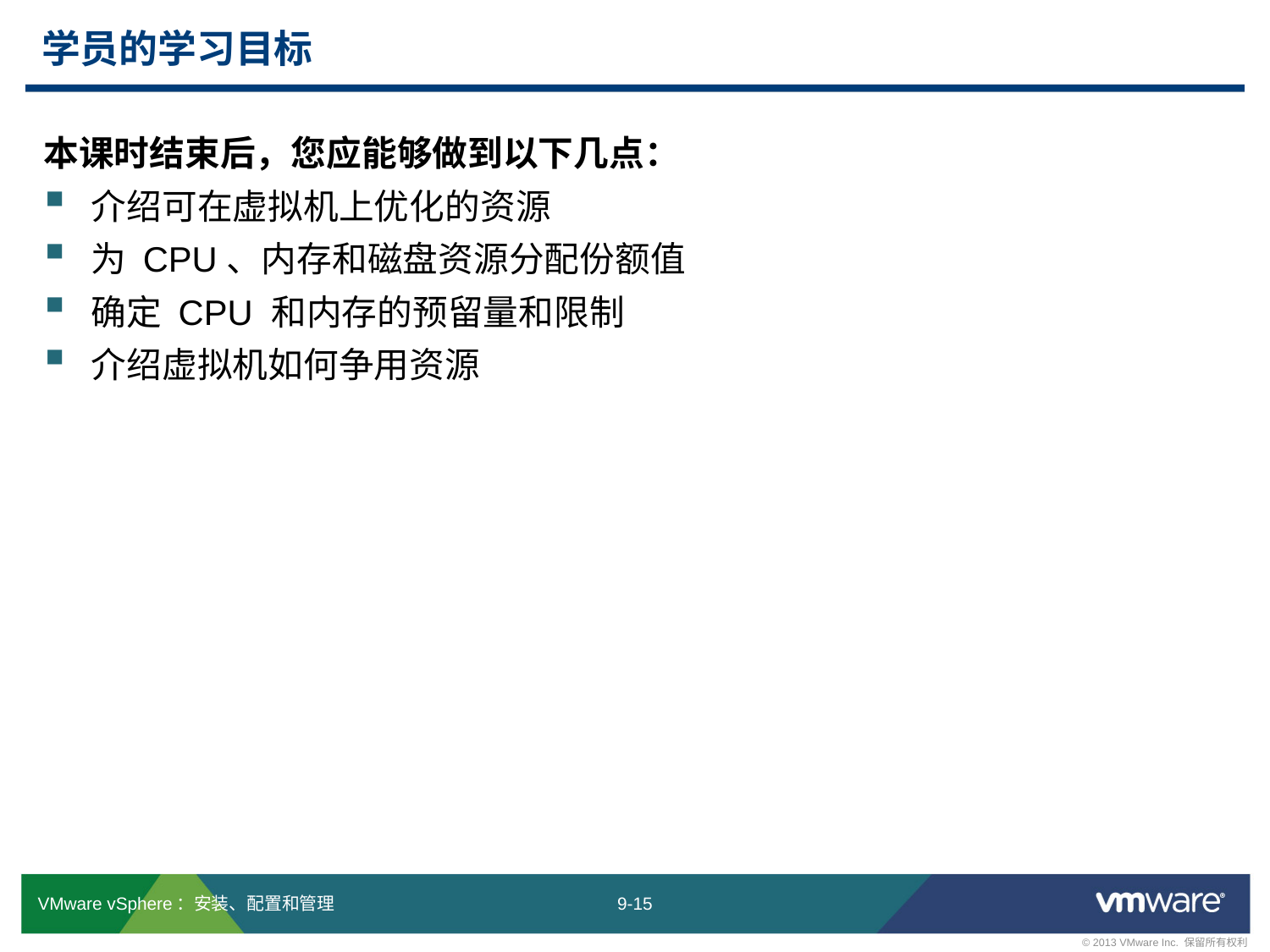

# 学员的学习目标
本课时结束后，您应能够做到以下几点：
介绍可在虚拟机上优化的资源
为 CPU、内存和磁盘资源分配份额值
确定 CPU 和内存的预留量和限制
介绍虚拟机如何争用资源